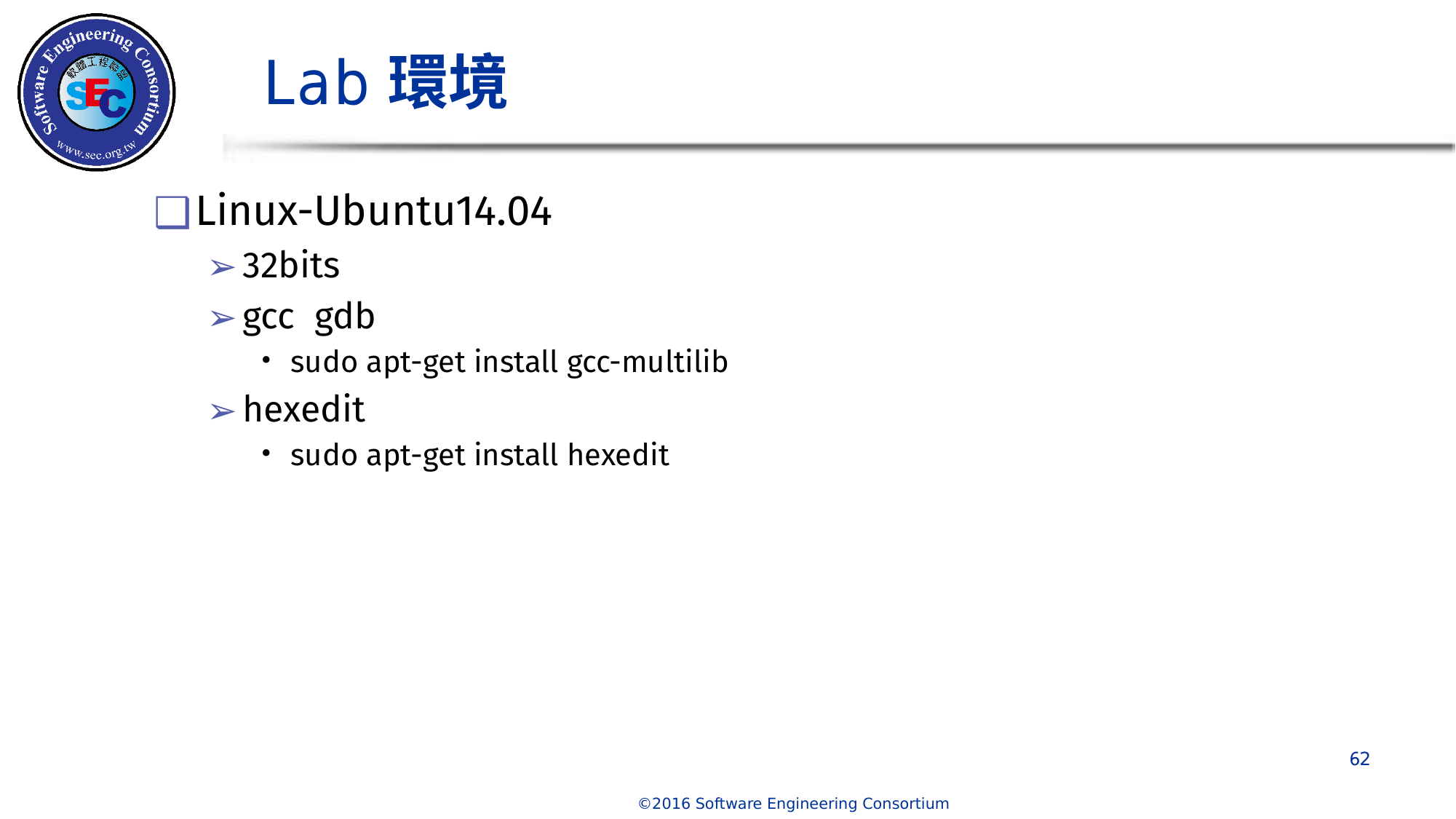

# Lab環境
Linux-Ubuntu14.04
32bits
gcc  gdb
sudo apt-get install gcc-multilib
hexedit
sudo apt-get install hexedit

62